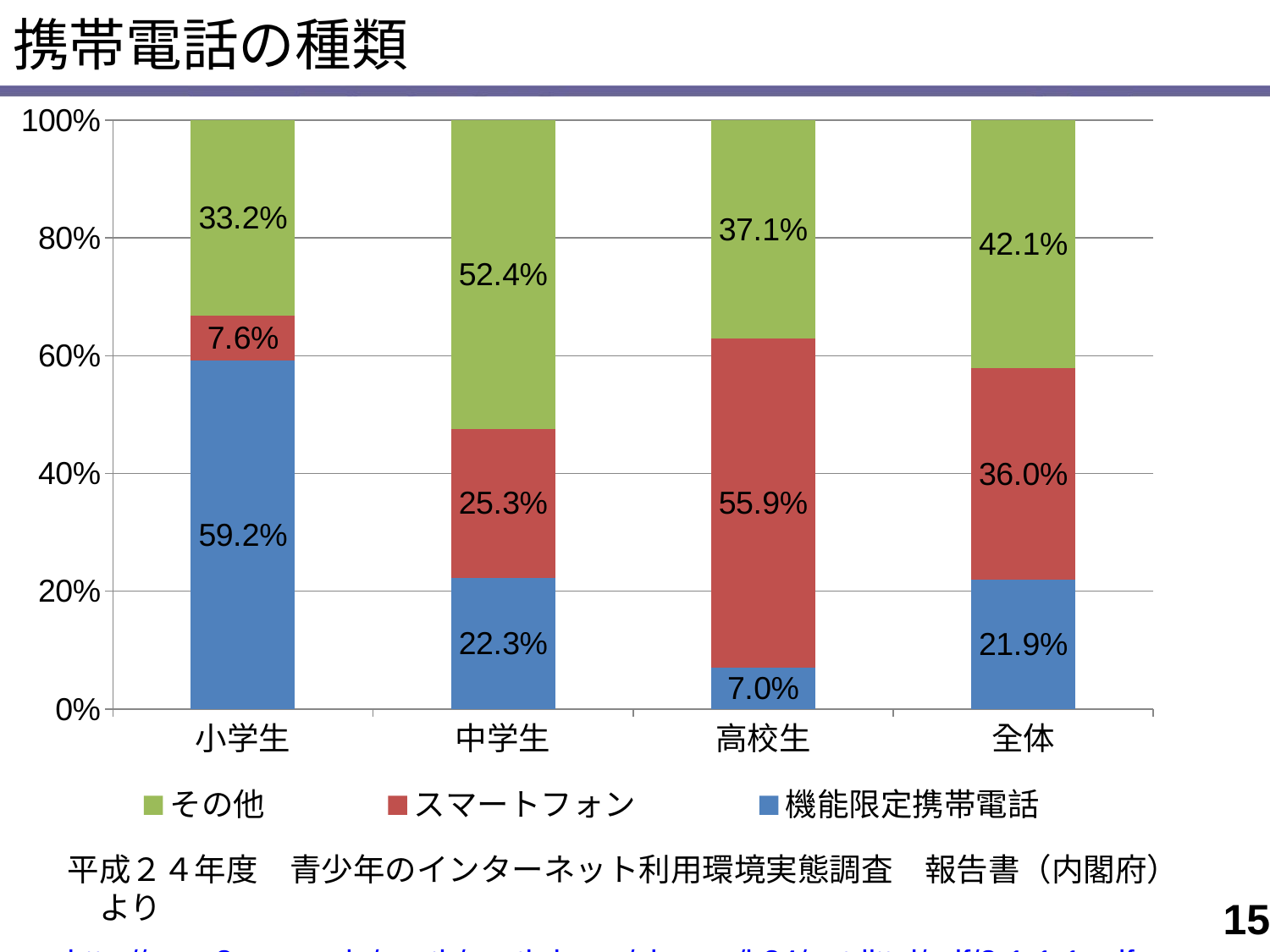

携帯電話の種類

### Chart

| Category | 機能限定携帯電話 | スマートフォン | その他 |
|---|---|---|---|
| 小学生 | 0.592 | 0.076 | 0.33200000000000124 |
| 中学生 | 0.223 | 0.253 | 0.524 |
| 高校生 | 0.07000000000000002 | 0.559 | 0.3710000000000009 |
| 全体 | 0.21900000000000044 | 0.3600000000000003 | 0.4210000000000003 |
平成２４年度　青少年のインターネット利用環境実態調査　報告書（内閣府）　より
http://www8.cao.go.jp/youth/youth-harm/chousa/h24/net-jittai/pdf/2-1-1-1.pdf
15